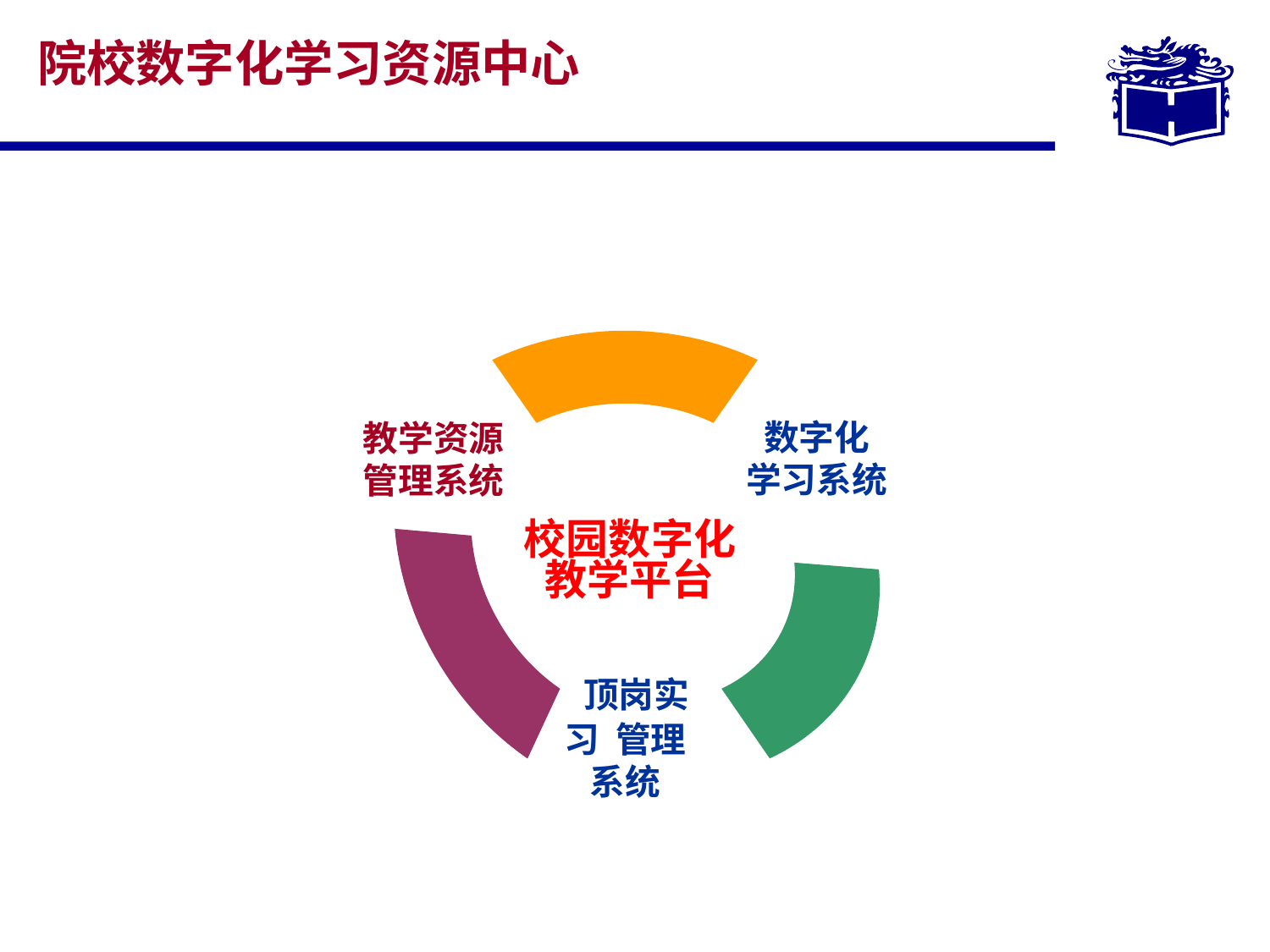

院校数字化学习资源中心

数字化
学习系统
教学资源管理系统
校园数字化教学平台
 顶岗实习  管理系统